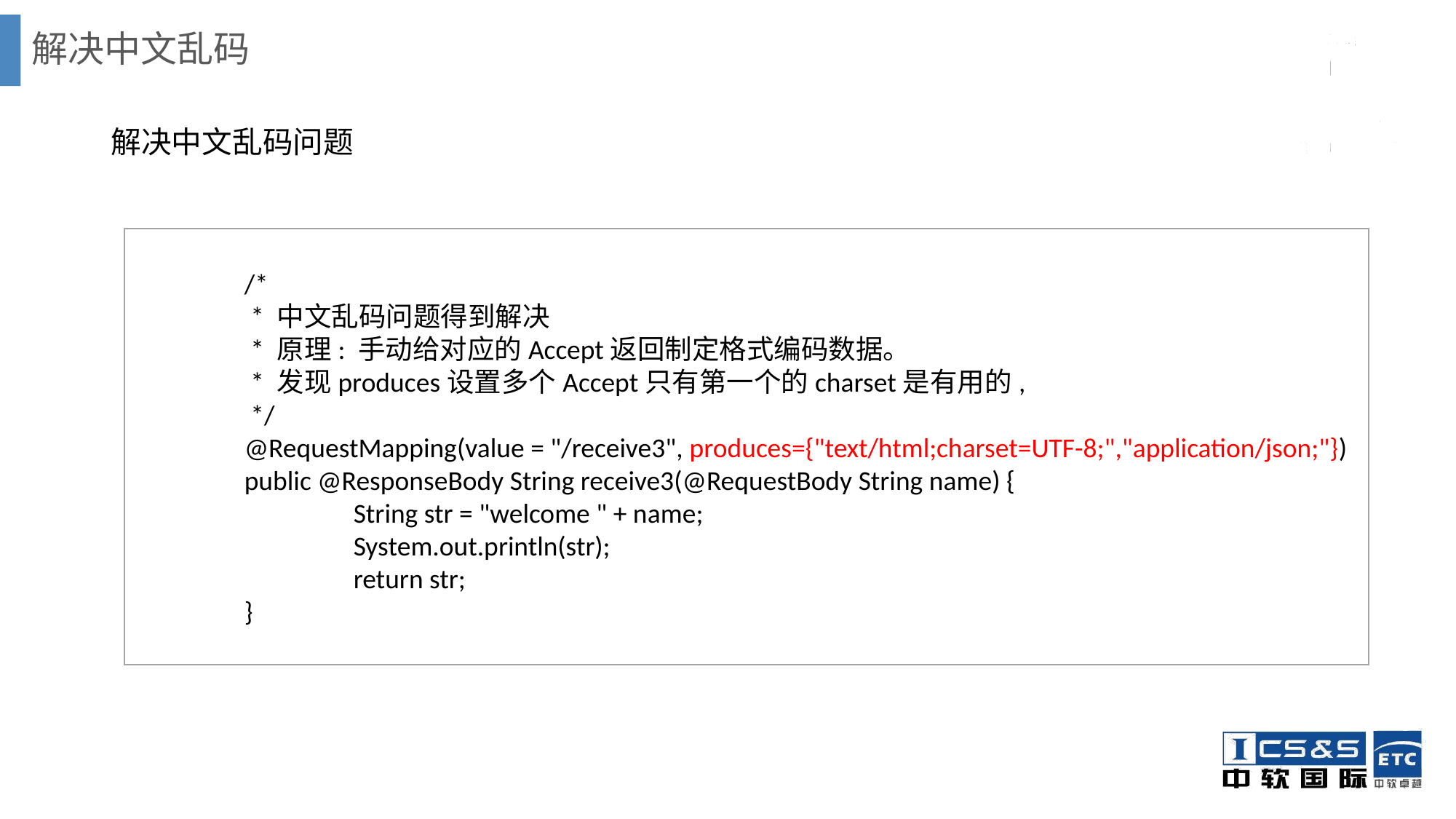

# 解决中文乱码
解决中文乱码问题

	/*
	 * 中文乱码问题得到解决
	 * 原理: 手动给对应的Accept返回制定格式编码数据。
	 * 发现produces设置多个Accept只有第一个的charset是有用的,
	 */
	@RequestMapping(value = "/receive3", produces={"text/html;charset=UTF-8;","application/json;"})
	public @ResponseBody String receive3(@RequestBody String name) {
		String str = "welcome " + name;
		System.out.println(str);
		return str;
	}